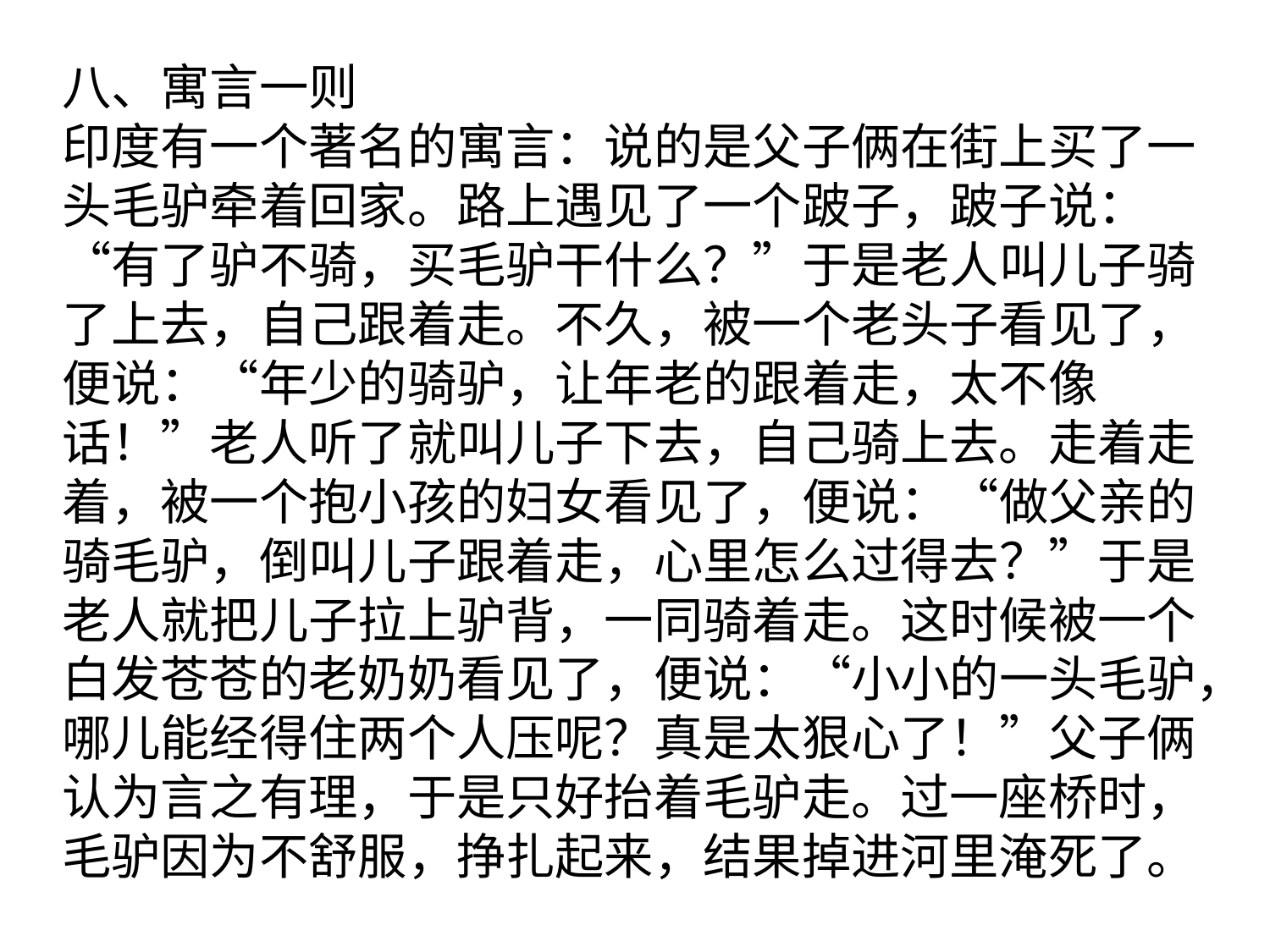

八、寓言一则
印度有一个著名的寓言：说的是父子俩在街上买了一头毛驴牵着回家。路上遇见了一个跛子，跛子说：“有了驴不骑，买毛驴干什么？”于是老人叫儿子骑了上去，自己跟着走。不久，被一个老头子看见了，便说：“年少的骑驴，让年老的跟着走，太不像话！”老人听了就叫儿子下去，自己骑上去。走着走着，被一个抱小孩的妇女看见了，便说：“做父亲的骑毛驴，倒叫儿子跟着走，心里怎么过得去？”于是老人就把儿子拉上驴背，一同骑着走。这时候被一个白发苍苍的老奶奶看见了，便说：“小小的一头毛驴，哪儿能经得住两个人压呢？真是太狠心了！”父子俩认为言之有理，于是只好抬着毛驴走。过一座桥时，毛驴因为不舒服，挣扎起来，结果掉进河里淹死了。